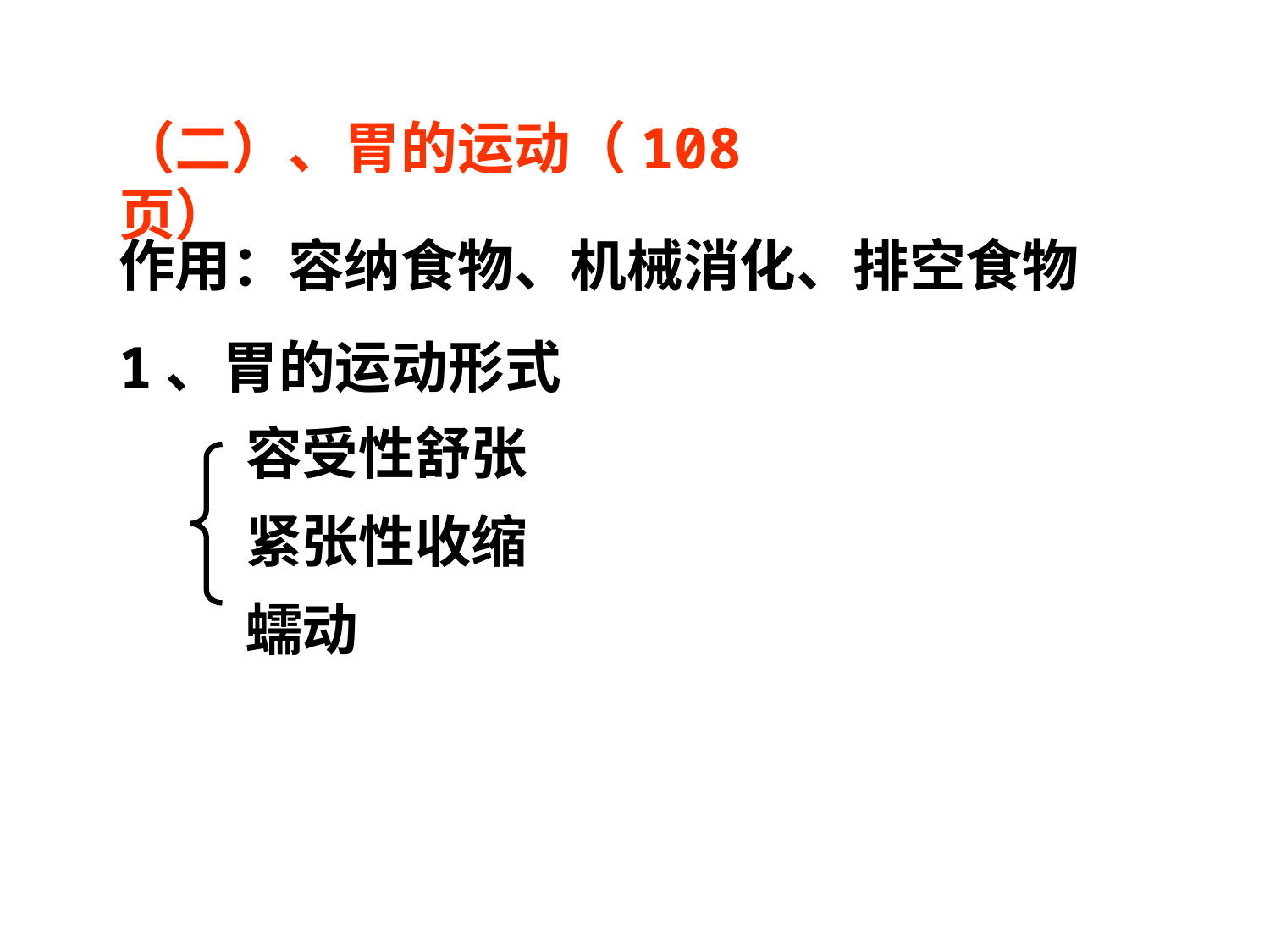

（二）、胃的运动（108 页）
作用：容纳食物、机械消化、排空食物
1、胃的运动形式
容受性舒张
紧张性收缩
蠕动